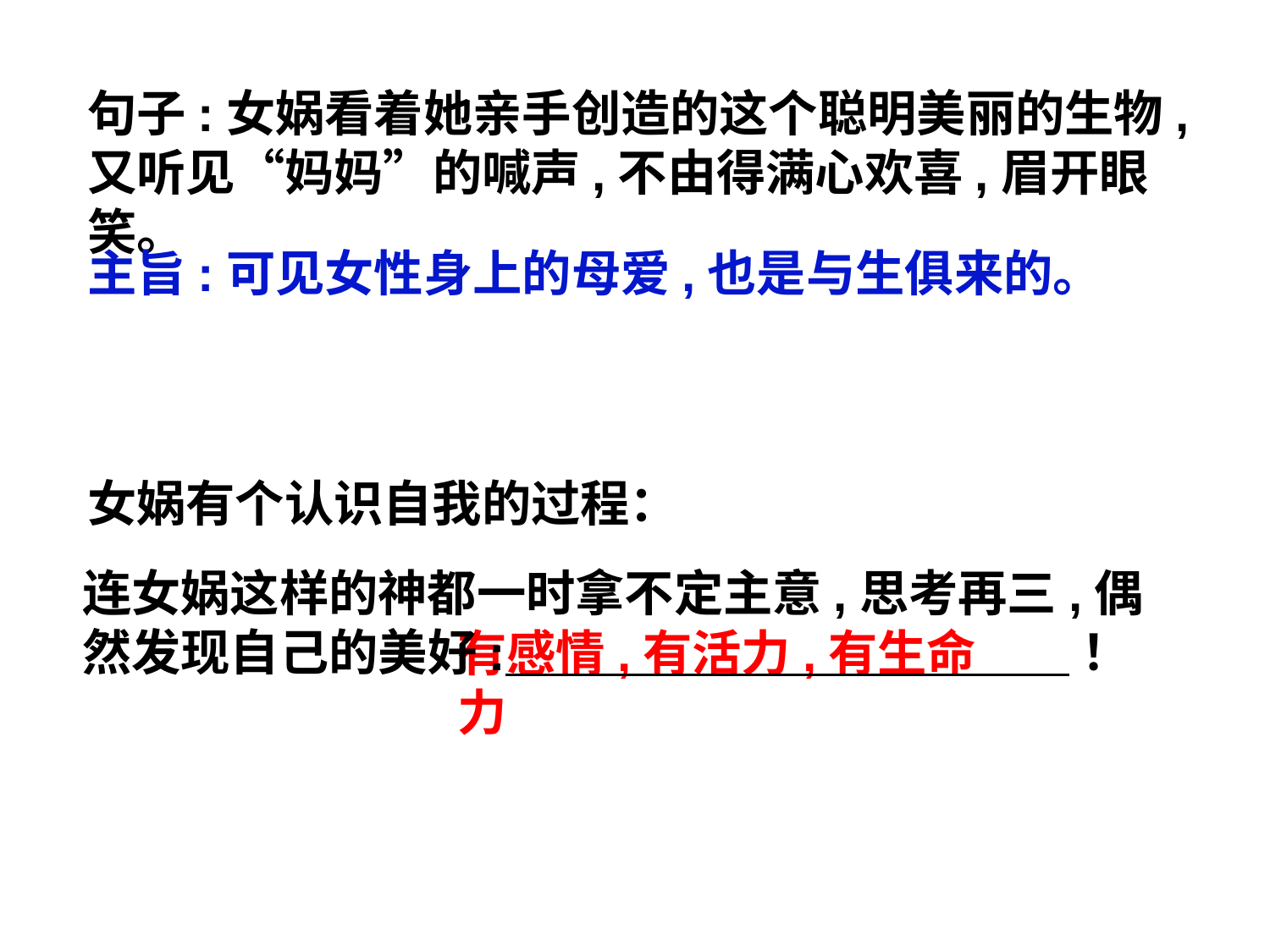

句子:女娲看着她亲手创造的这个聪明美丽的生物,又听见“妈妈”的喊声,不由得满心欢喜,眉开眼笑。
主旨:可见女性身上的母爱,也是与生俱来的。
女娲有个认识自我的过程：
连女娲这样的神都一时拿不定主意,思考再三,偶然发现自己的美好:                                         ！
有感情,有活力,有生命力